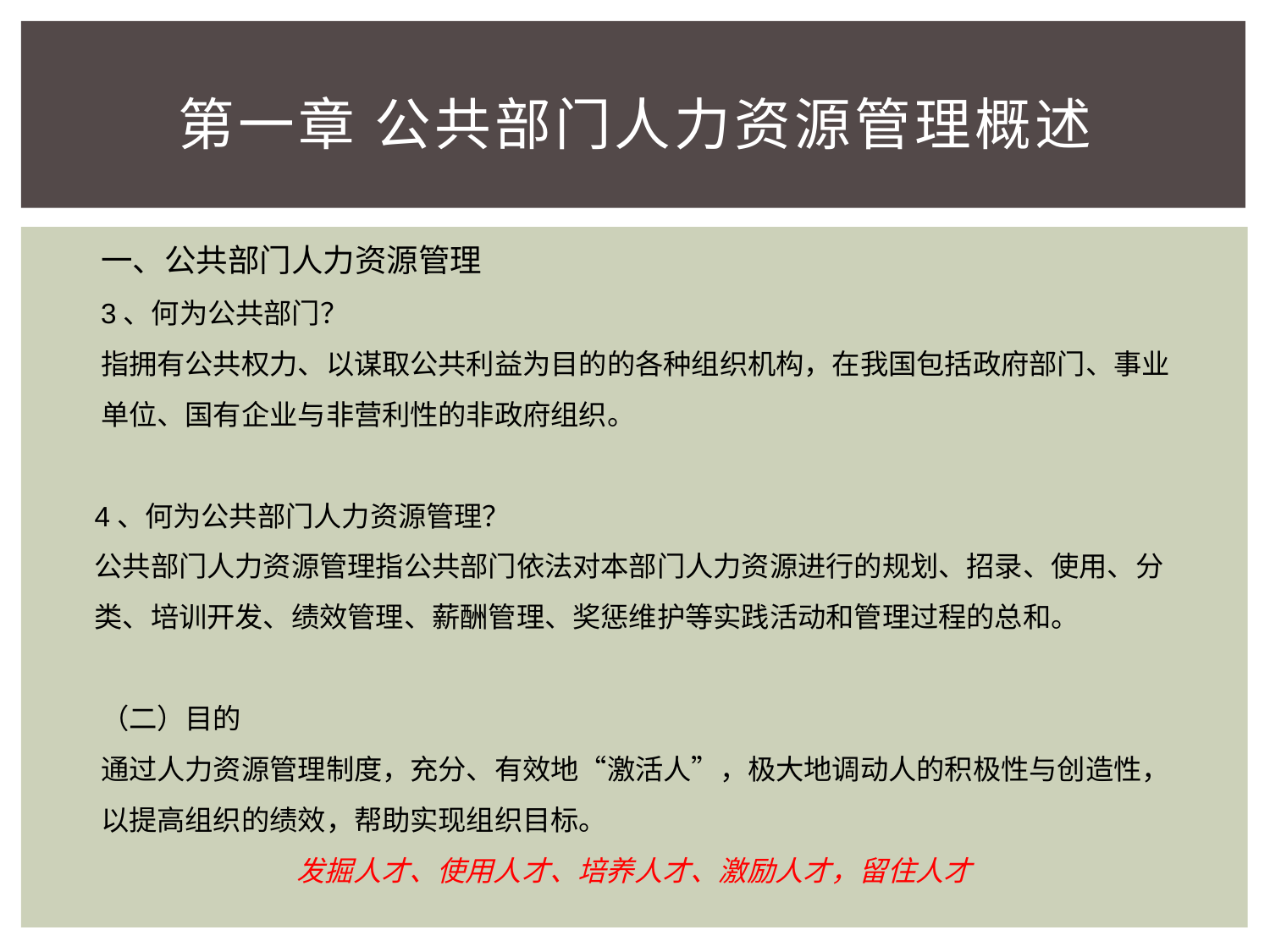

# 第一章 公共部门人力资源管理概述
一、公共部门人力资源管理
3、何为公共部门？
指拥有公共权力、以谋取公共利益为目的的各种组织机构，在我国包括政府部门、事业单位、国有企业与非营利性的非政府组织。

4、何为公共部门人力资源管理？
公共部门人力资源管理指公共部门依法对本部门人力资源进行的规划、招录、使用、分类、培训开发、绩效管理、薪酬管理、奖惩维护等实践活动和管理过程的总和。

（二）目的
通过人力资源管理制度，充分、有效地“激活人”，极大地调动人的积极性与创造性，以提高组织的绩效，帮助实现组织目标。
发掘人才、使用人才、培养人才、激励人才，留住人才
4